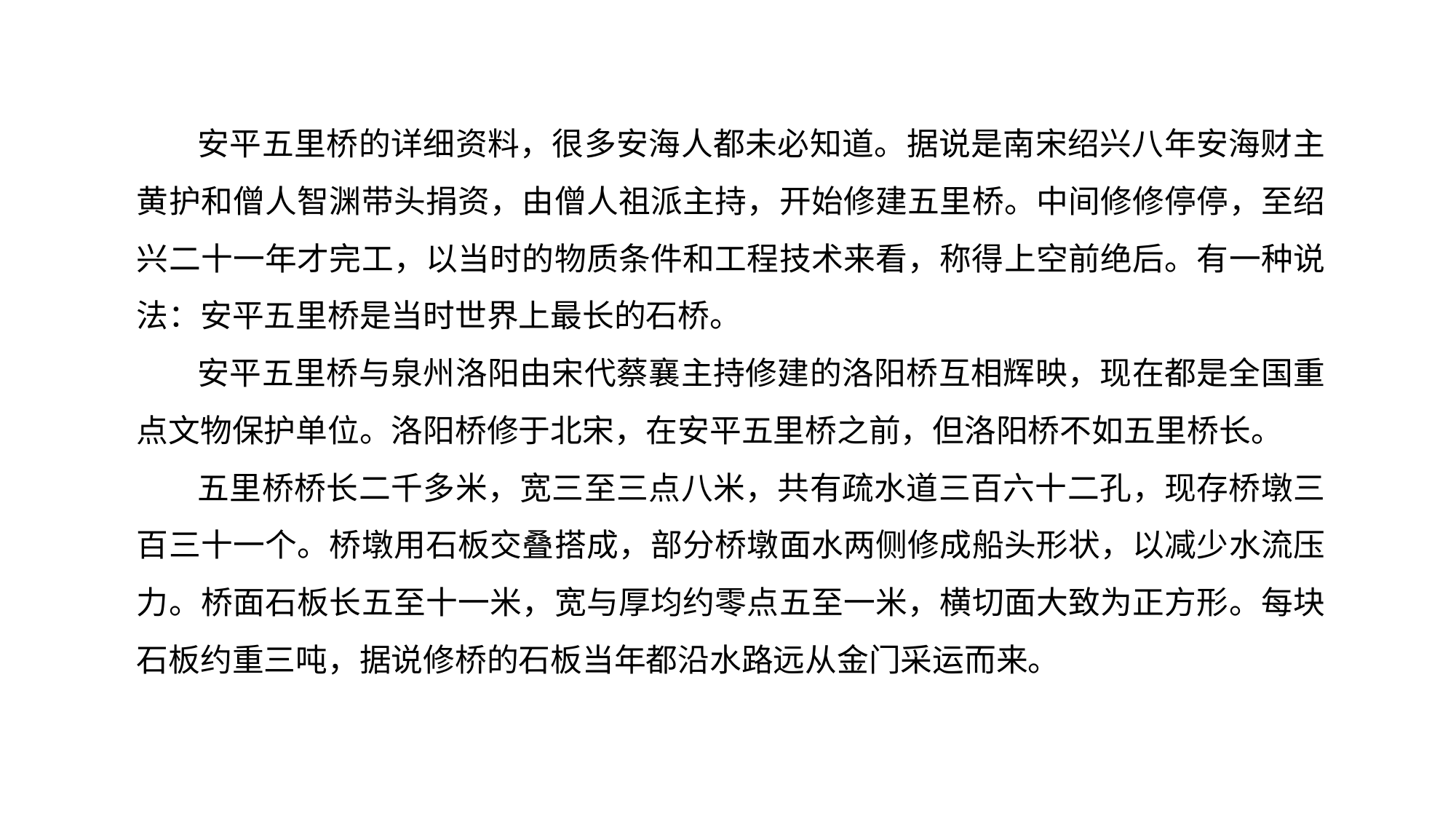

安平五里桥的详细资料，很多安海人都未必知道。据说是南宋绍兴八年安海财主黄护和僧人智渊带头捐资，由僧人祖派主持，开始修建五里桥。中间修修停停，至绍兴二十一年才完工，以当时的物质条件和工程技术来看，称得上空前绝后。有一种说法：安平五里桥是当时世界上最长的石桥。
       安平五里桥与泉州洛阳由宋代蔡襄主持修建的洛阳桥互相辉映，现在都是全国重点文物保护单位。洛阳桥修于北宋，在安平五里桥之前，但洛阳桥不如五里桥长。
       五里桥桥长二千多米，宽三至三点八米，共有疏水道三百六十二孔，现存桥墩三百三十一个。桥墩用石板交叠搭成，部分桥墩面水两侧修成船头形状，以减少水流压力。桥面石板长五至十一米，宽与厚均约零点五至一米，横切面大致为正方形。每块石板约重三吨，据说修桥的石板当年都沿水路远从金门采运而来。